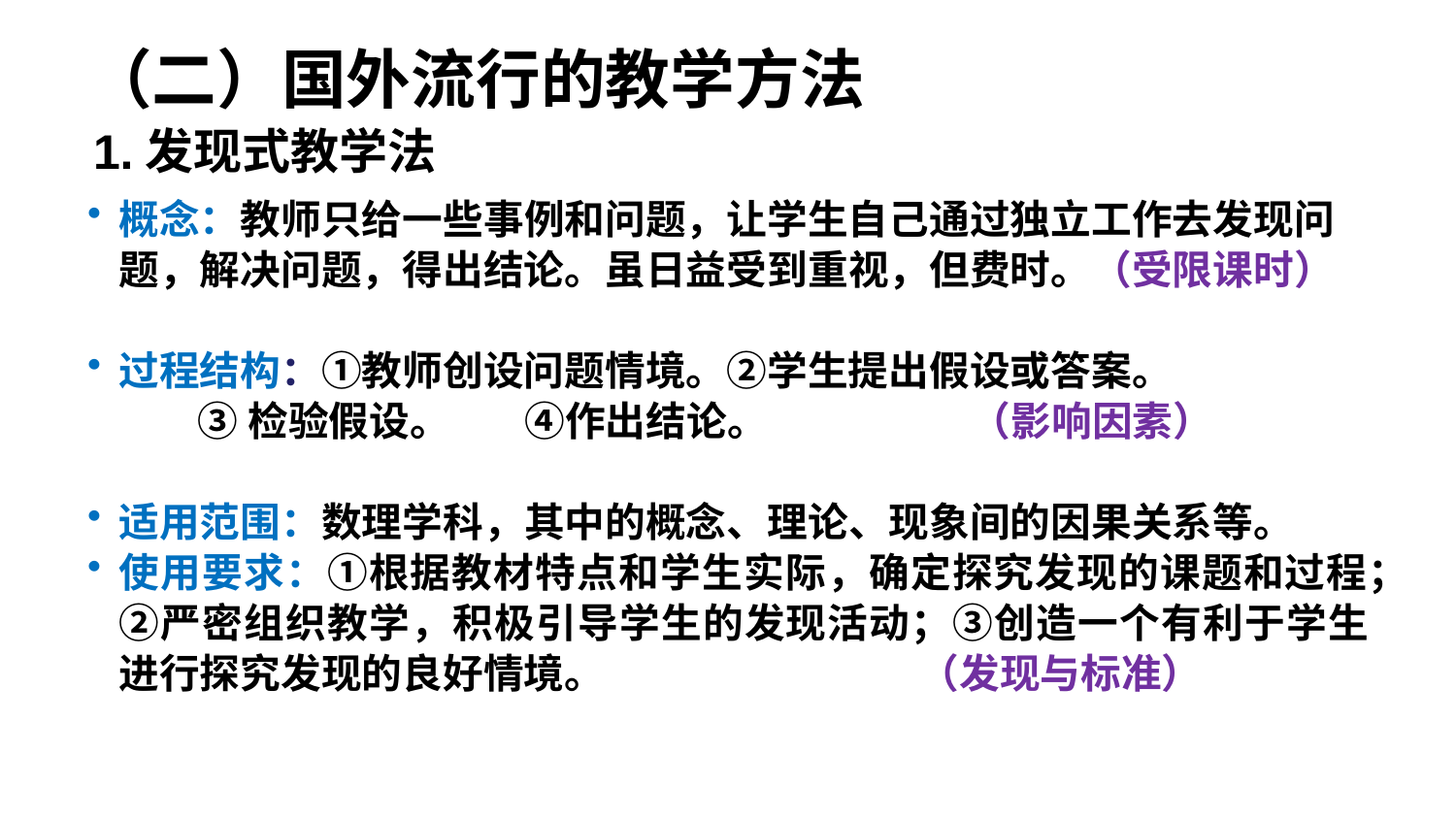

（二）国外流行的教学方法
1.发现式教学法
概念：教师只给一些事例和问题，让学生自己通过独立工作去发现问题，解决问题，得出结论。虽日益受到重视，但费时。（受限课时）

过程结构：①教师创设问题情境。②学生提出假设或答案。
            ③检验假设。        ④作出结论。                      （影响因素）

适用范围：数理学科，其中的概念、理论、现象间的因果关系等。
使用要求：①根据教材特点和学生实际，确定探究发现的课题和过程；②严密组织教学，积极引导学生的发现活动；③创造一个有利于学生进行探究发现的良好情境。                                  （发现与标准）